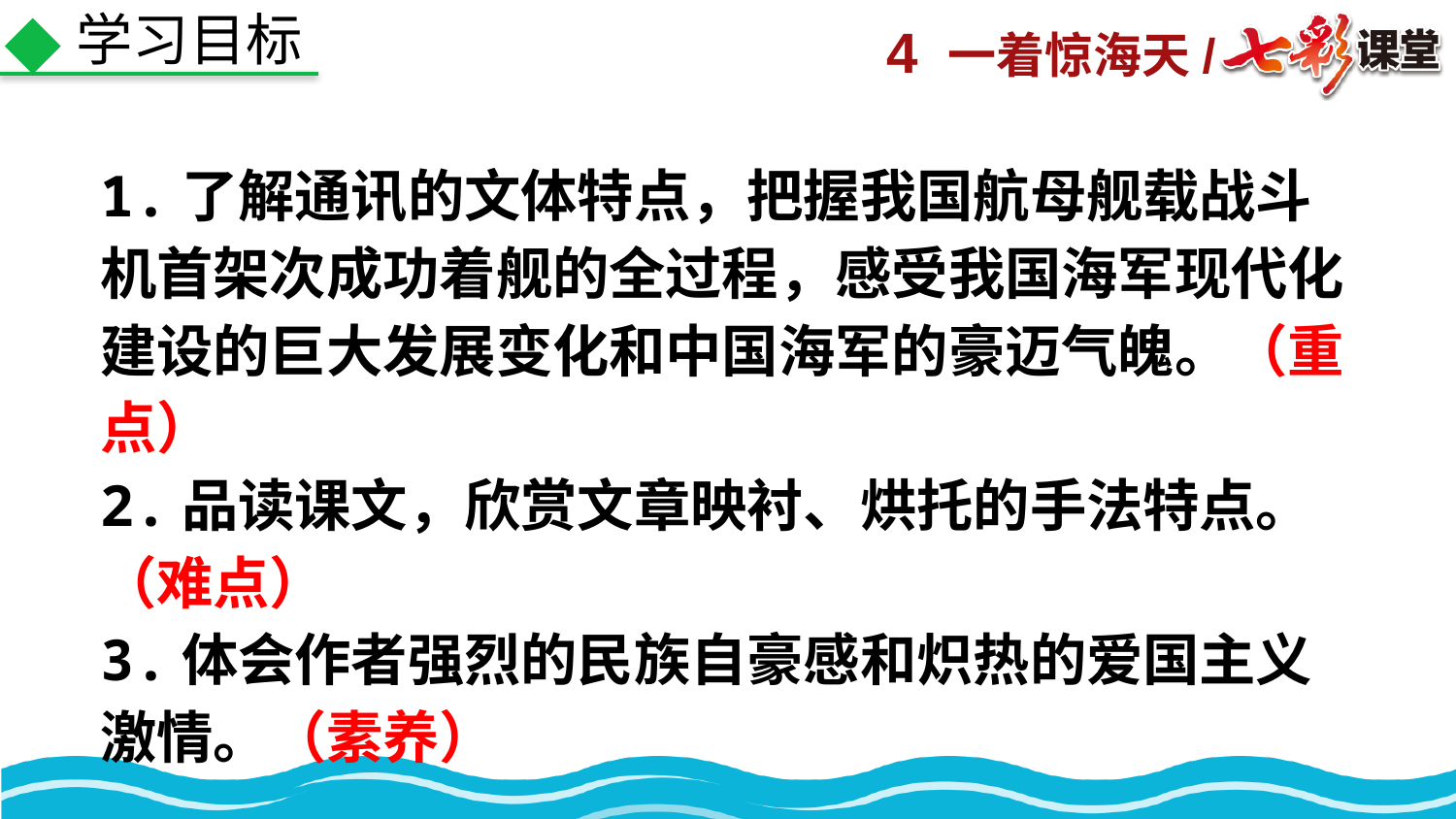

学习目标

1.了解通讯的文体特点，把握我国航母舰载战斗机首架次成功着舰的全过程，感受我国海军现代化建设的巨大发展变化和中国海军的豪迈气魄。（重点）
2.品读课文，欣赏文章映衬、烘托的手法特点。（难点）
3.体会作者强烈的民族自豪感和炽热的爱国主义激情。（素养）